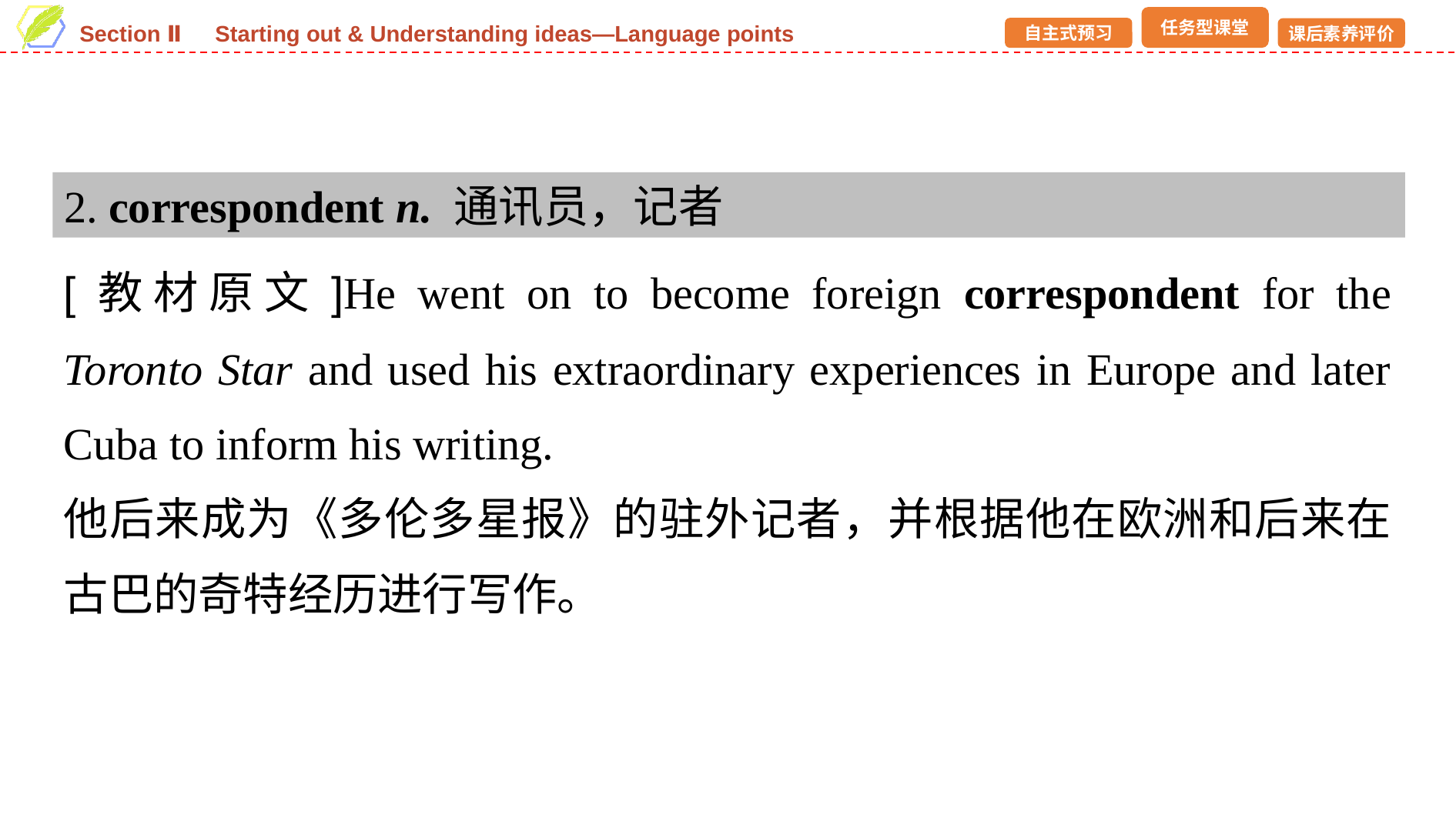

2. correspondent n. 通讯员，记者
[教材原文]He went on to become foreign correspondent for the Toronto Star and used his extraordinary experiences in Europe and later Cuba to inform his writing.
他后来成为《多伦多星报》的驻外记者，并根据他在欧洲和后来在古巴的奇特经历进行写作。